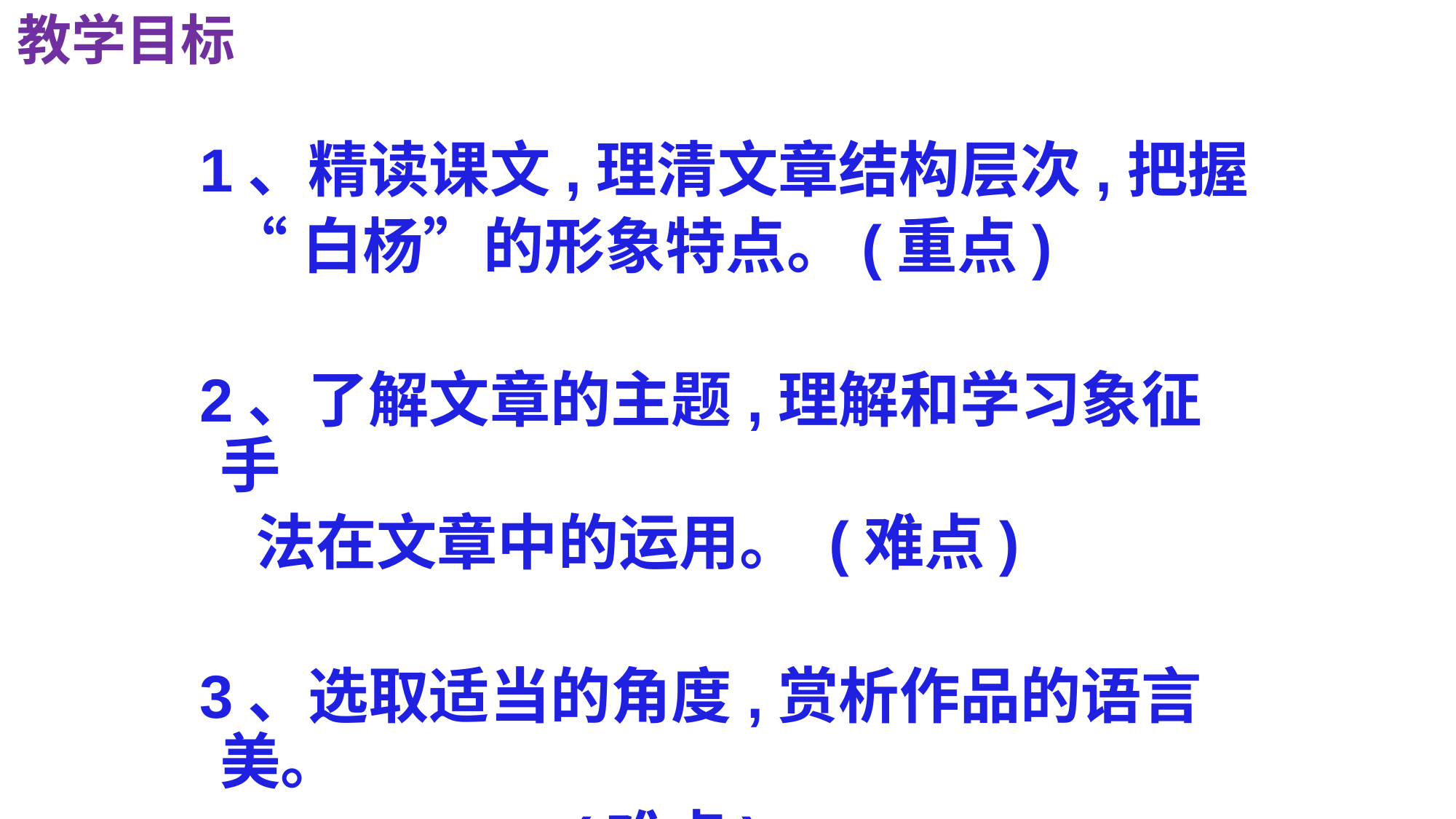

教学目标
1、精读课文,理清文章结构层次,把握
  “白杨”的形象特点。(重点)

2、了解文章的主题,理解和学习象征手
   法在文章中的运用。 (难点)

3、选取适当的角度,赏析作品的语言美。
                      (难点)